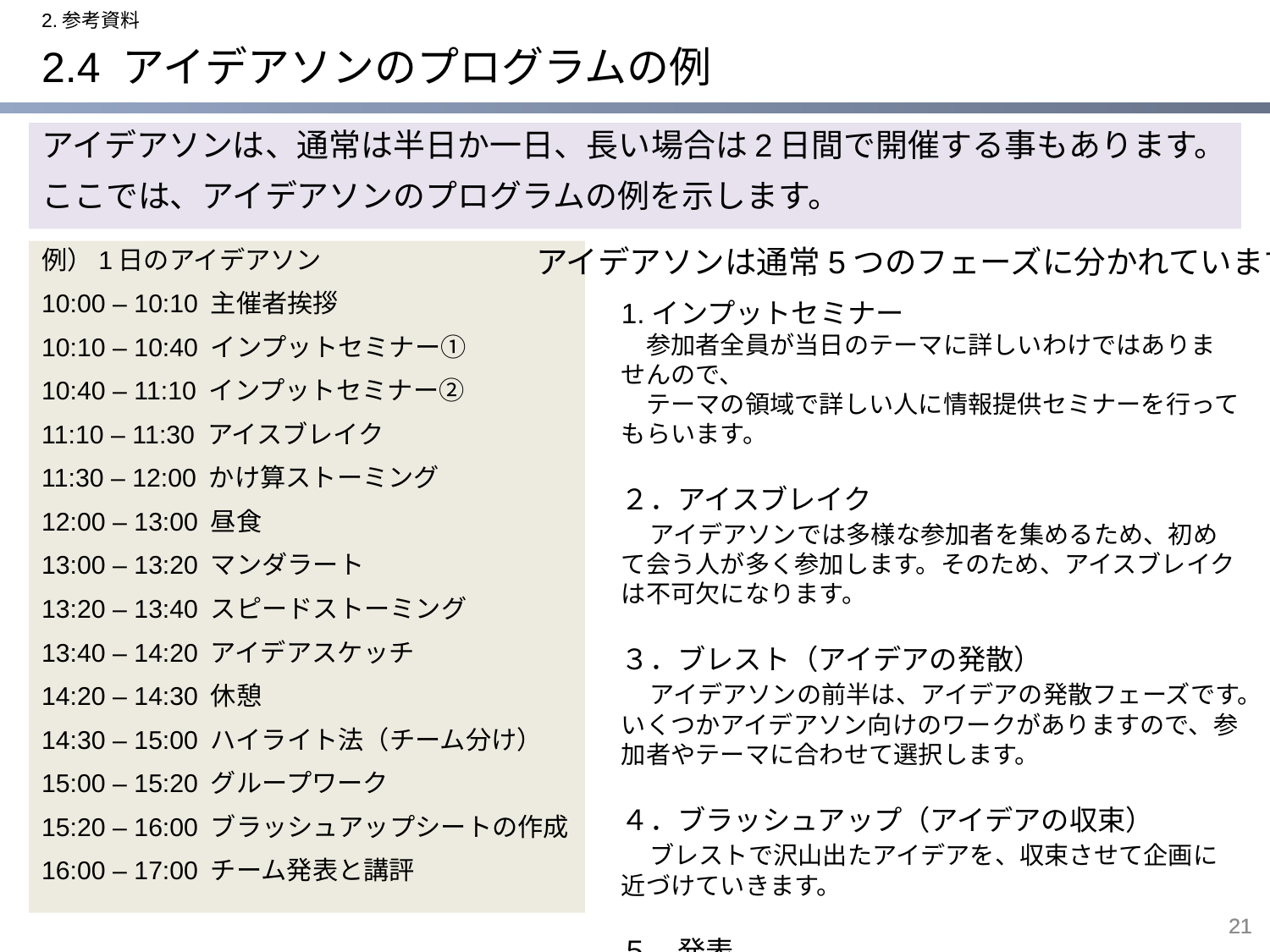

2.参考資料
# 2.4 アイデアソンのプログラムの例
アイデアソンは、通常は半日か一日、長い場合は2日間で開催する事もあります。
ここでは、アイデアソンのプログラムの例を示します。
アイデアソンは通常5つのフェーズに分かれています。
例）1日のアイデアソン
10:00 – 10:10 主催者挨拶
10:10 – 10:40 インプットセミナー①
10:40 – 11:10 インプットセミナー②
11:10 – 11:30 アイスブレイク
11:30 – 12:00 かけ算ストーミング
12:00 – 13:00 昼食
13:00 – 13:20 マンダラート
13:20 – 13:40 スピードストーミング
13:40 – 14:20 アイデアスケッチ
14:20 – 14:30 休憩
14:30 – 15:00 ハイライト法（チーム分け）
15:00 – 15:20 グループワーク
15:20 – 16:00 ブラッシュアップシートの作成
16:00 – 17:00 チーム発表と講評

1.インプットセミナー
　参加者全員が当日のテーマに詳しいわけではありませんので、
　テーマの領域で詳しい人に情報提供セミナーを行ってもらいます。
２．アイスブレイク
　アイデアソンでは多様な参加者を集めるため、初めて会う人が多く参加します。そのため、アイスブレイクは不可欠になります。

３．ブレスト（アイデアの発散）
　アイデアソンの前半は、アイデアの発散フェーズです。いくつかアイデアソン向けのワークがありますので、参加者やテーマに合わせて選択します。

４．ブラッシュアップ（アイデアの収束）
　ブレストで沢山出たアイデアを、収束させて企画に近づけていきます。

５．発表
　最後にチームでまとめたアイデアを発表してもらいます。
21